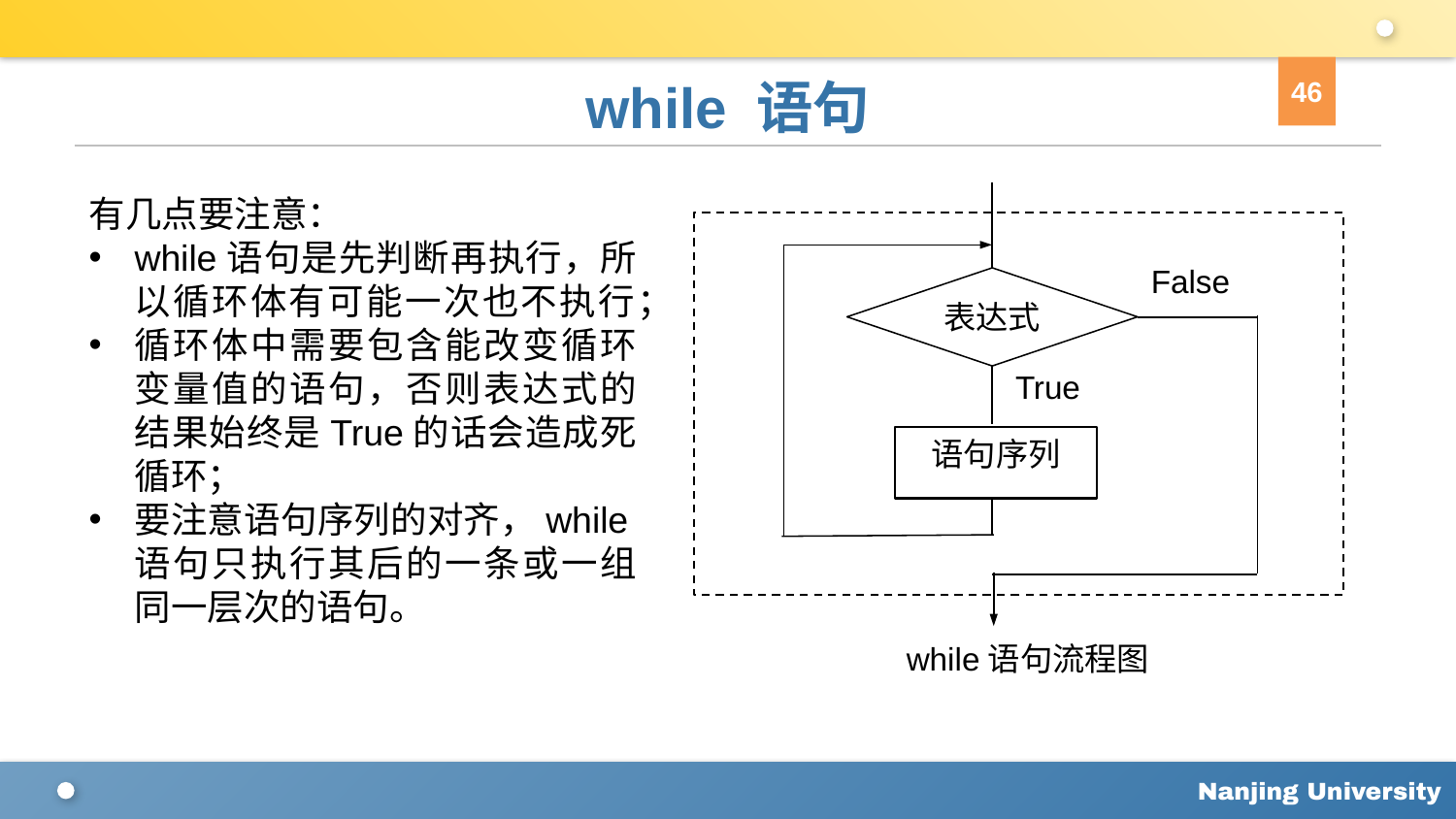

46
# while 语句

False
表达式
True
语句序列
while语句流程图
有几点要注意：
while语句是先判断再执行，所以循环体有可能一次也不执行；
循环体中需要包含能改变循环变量值的语句，否则表达式的结果始终是True的话会造成死循环；
要注意语句序列的对齐，while语句只执行其后的一条或一组同一层次的语句。